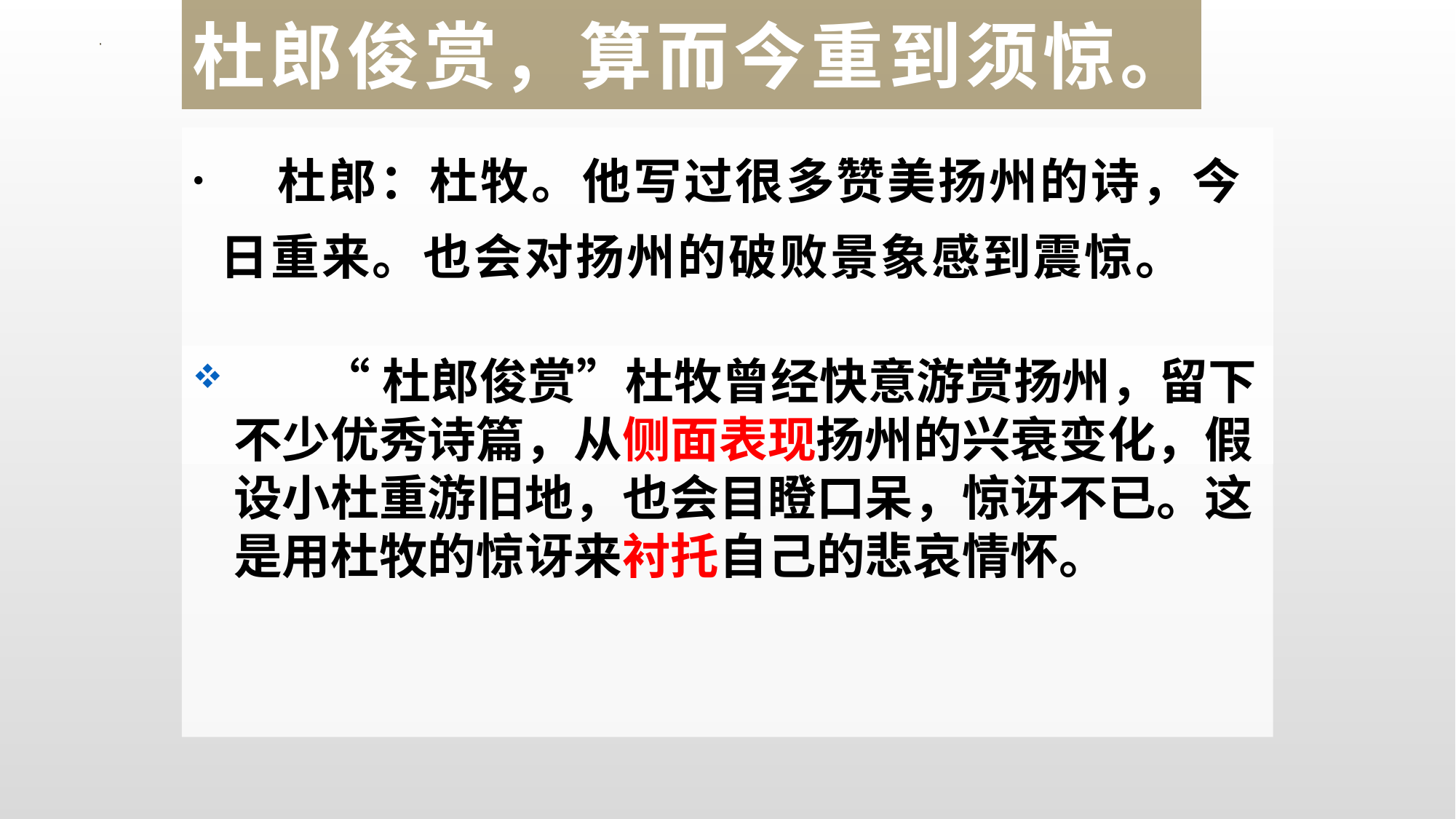

# 杜郎俊赏，算而今重到须惊。
      杜郎：杜牧。他写过很多赞美扬州的诗，今日重来。也会对扬州的破败景象感到震惊。
        “杜郎俊赏”杜牧曾经快意游赏扬州，留下不少优秀诗篇，从侧面表现扬州的兴衰变化，假设小杜重游旧地，也会目瞪口呆，惊讶不已。这是用杜牧的惊讶来衬托自己的悲哀情怀。